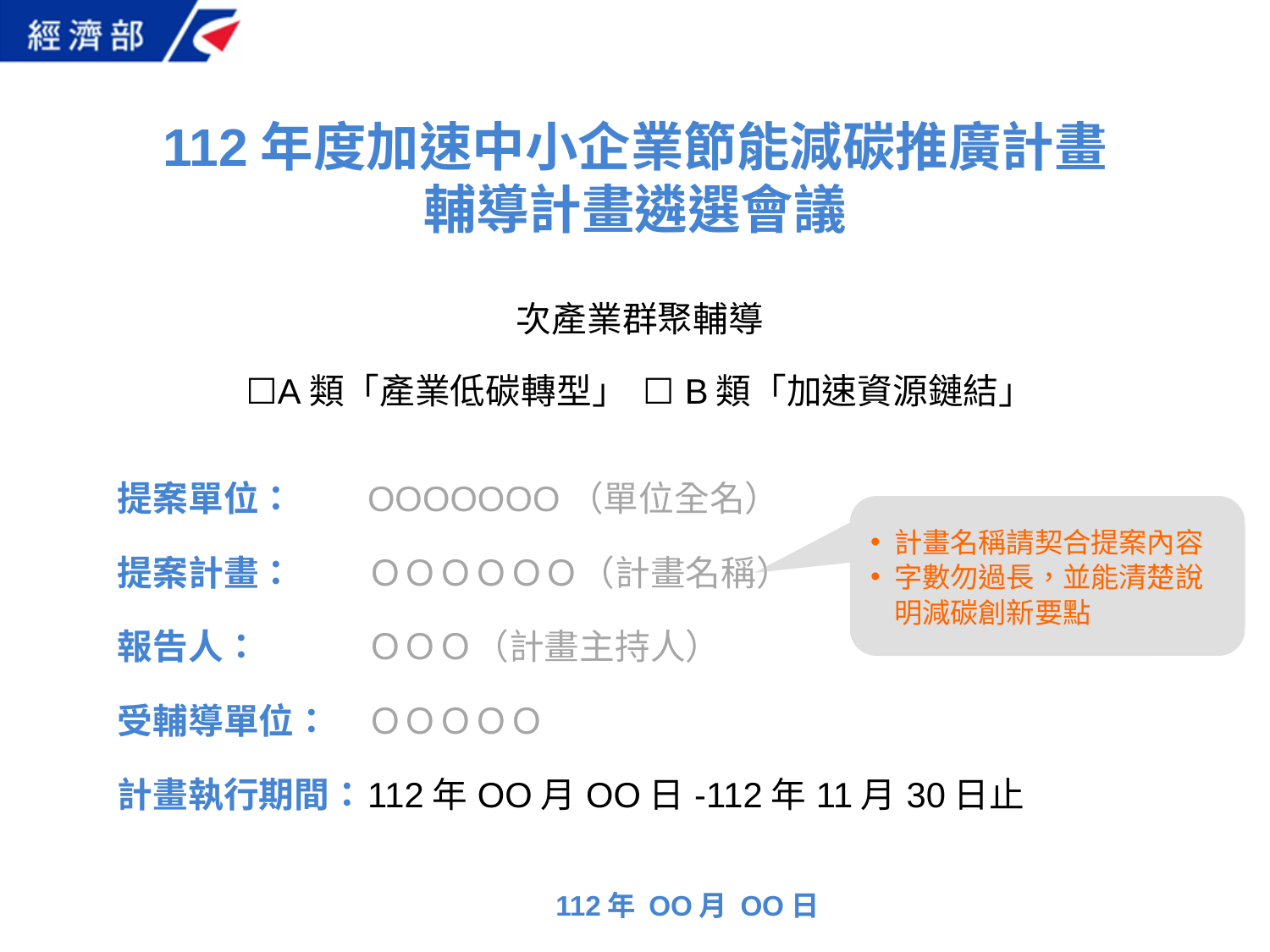

112年度加速中小企業節能減碳推廣計畫
輔導計畫遴選會議
| 次產業群聚輔導 ☐A類「產業低碳轉型」 ☐B類「加速資源鏈結」 |
| --- |
| 提案單位： | OOOOOOO（單位全名） |
| --- | --- |
| 提案計畫： | ＯＯＯＯＯＯ（計畫名稱） |
| 報告人： | ＯＯＯ（計畫主持人） |
| 受輔導單位： | ＯＯＯＯＯ |
| 計畫執行期間： | 112年OO月OO日-112年11月30日止 |
計畫名稱請契合提案內容
字數勿過長，並能清楚說明減碳創新要點
112年 OO月 OO日
1